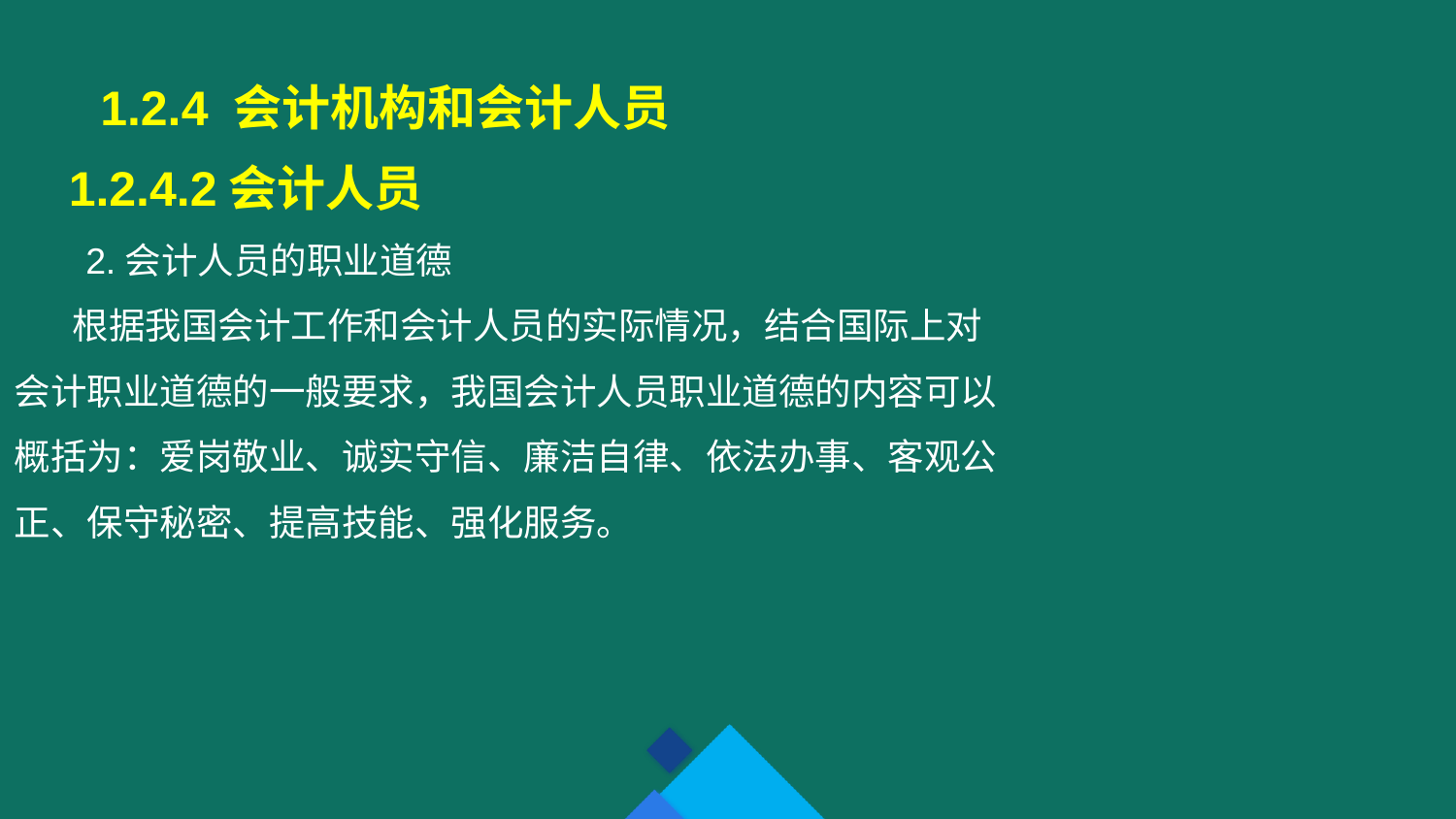

1.2.4 会计机构和会计人员
    1.2.4.2会计人员
       2.会计人员的职业道德
      根据我国会计工作和会计人员的实际情况，结合国际上对会计职业道德的一般要求，我国会计人员职业道德的内容可以概括为：爱岗敬业、诚实守信、廉洁自律、依法办事、客观公正、保守秘密、提高技能、强化服务。